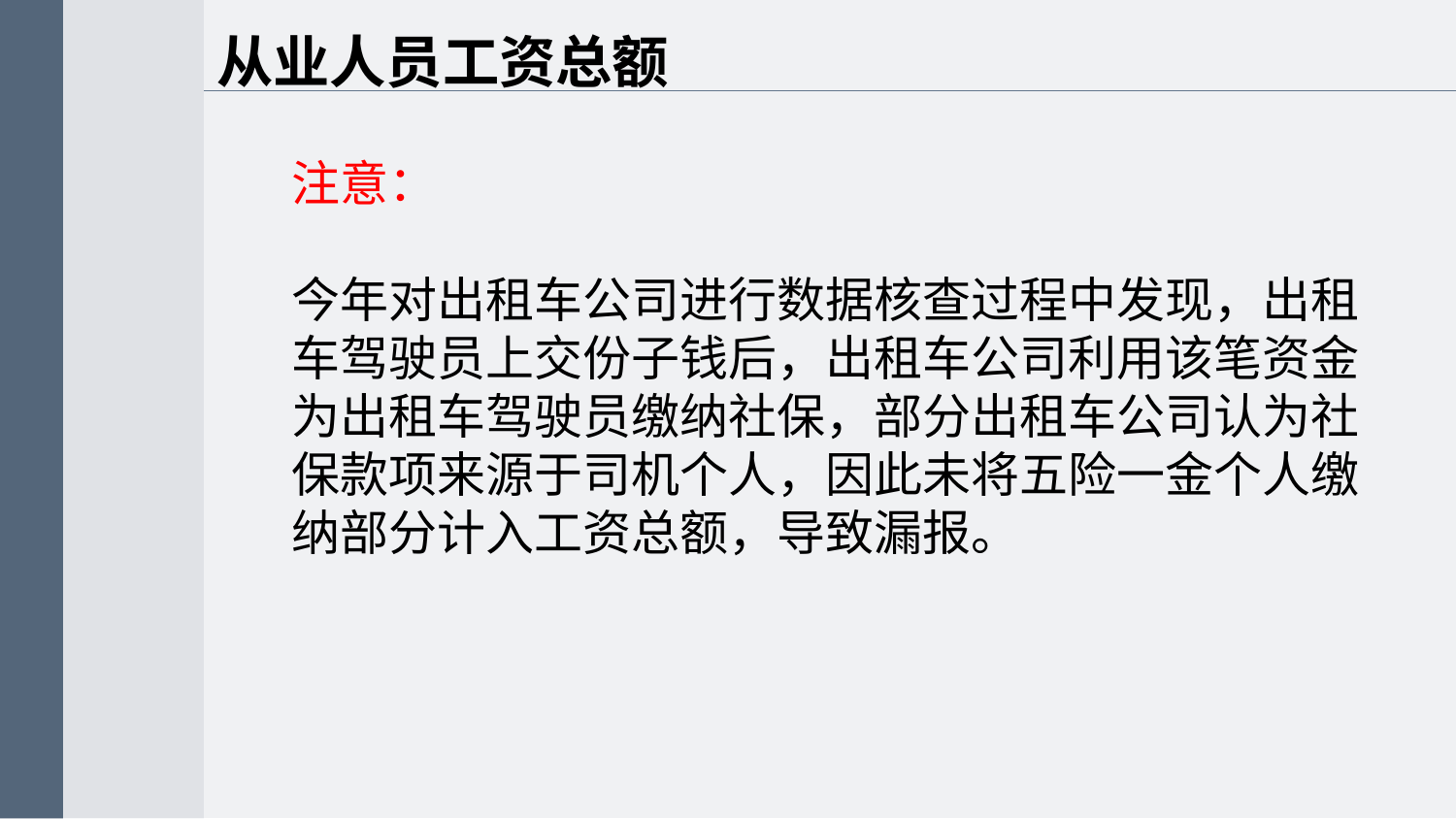

从业人员工资总额
注意：

今年对出租车公司进行数据核查过程中发现，出租车驾驶员上交份子钱后，出租车公司利用该笔资金为出租车驾驶员缴纳社保，部分出租车公司认为社保款项来源于司机个人，因此未将五险一金个人缴纳部分计入工资总额，导致漏报。